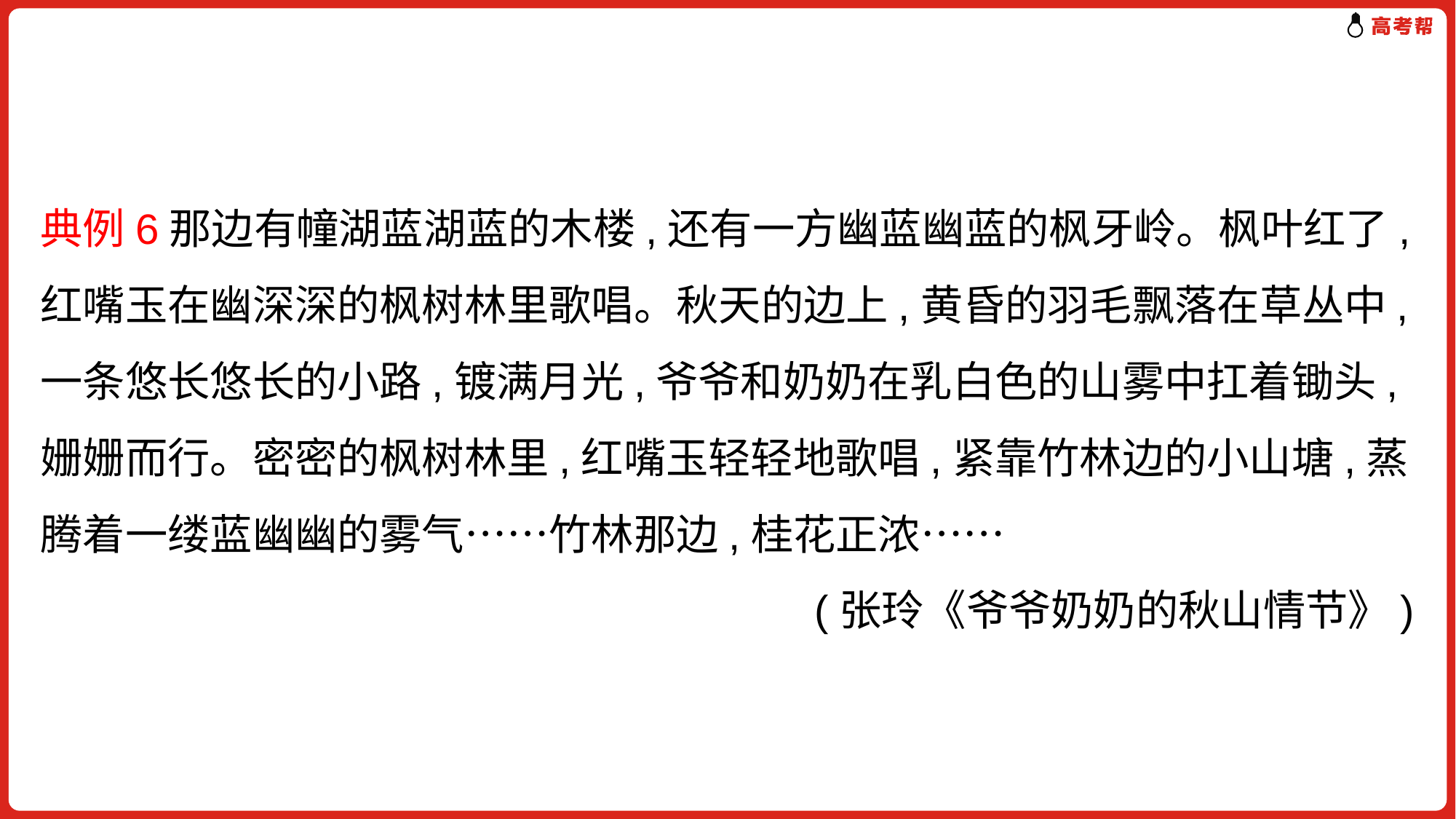

典例6那边有幢湖蓝湖蓝的木楼,还有一方幽蓝幽蓝的枫牙岭。枫叶红了,红嘴玉在幽深深的枫树林里歌唱。秋天的边上,黄昏的羽毛飘落在草丛中,一条悠长悠长的小路,镀满月光,爷爷和奶奶在乳白色的山雾中扛着锄头,姗姗而行。密密的枫树林里,红嘴玉轻轻地歌唱,紧靠竹林边的小山塘,蒸腾着一缕蓝幽幽的雾气……竹林那边,桂花正浓……
 (张玲《爷爷奶奶的秋山情节》)